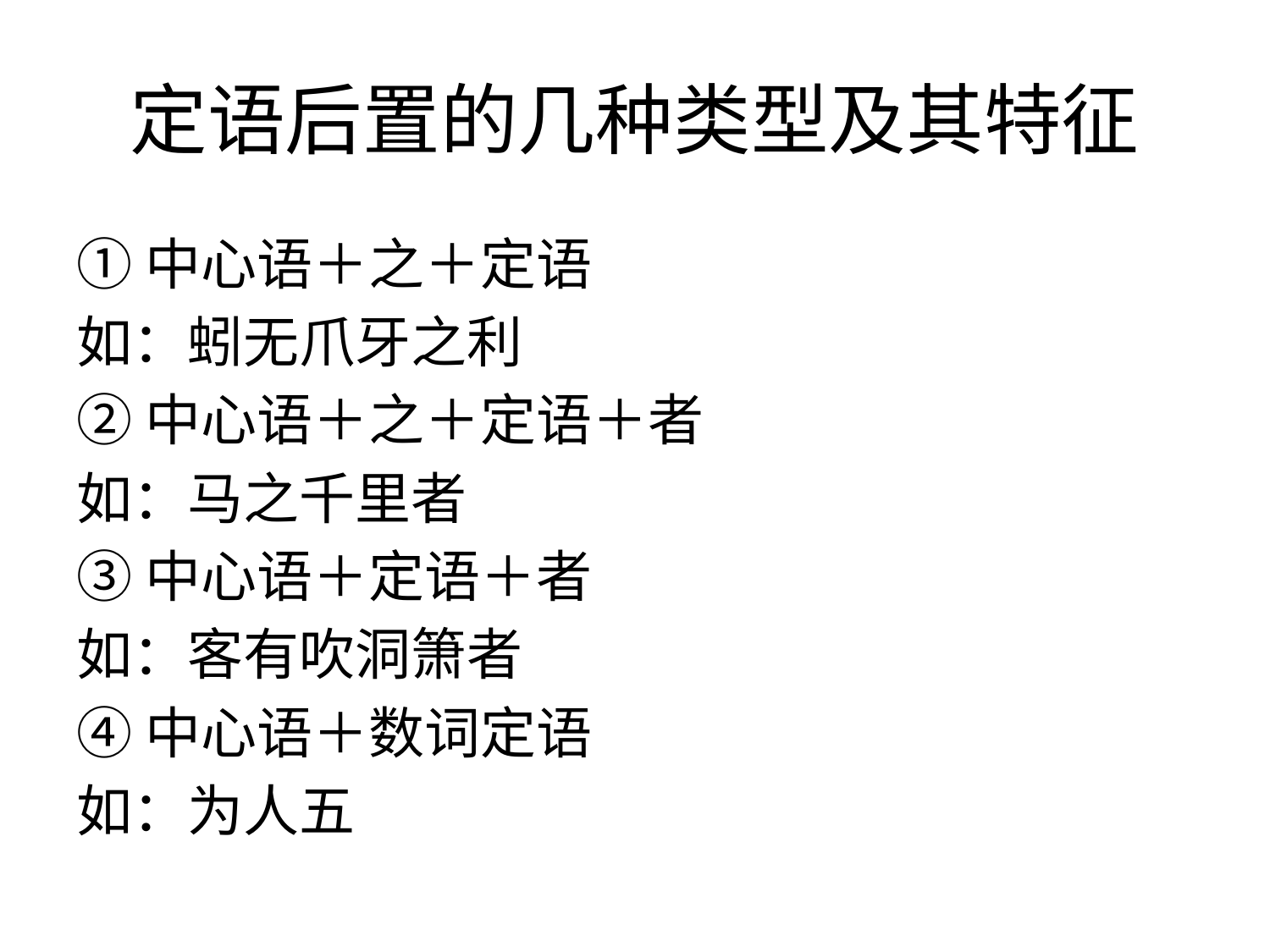

# 定语后置的几种类型及其特征
①中心语＋之＋定语
如：蚓无爪牙之利
②中心语＋之＋定语＋者
如：马之千里者
③中心语＋定语＋者
如：客有吹洞箫者
④中心语＋数词定语
如：为人五